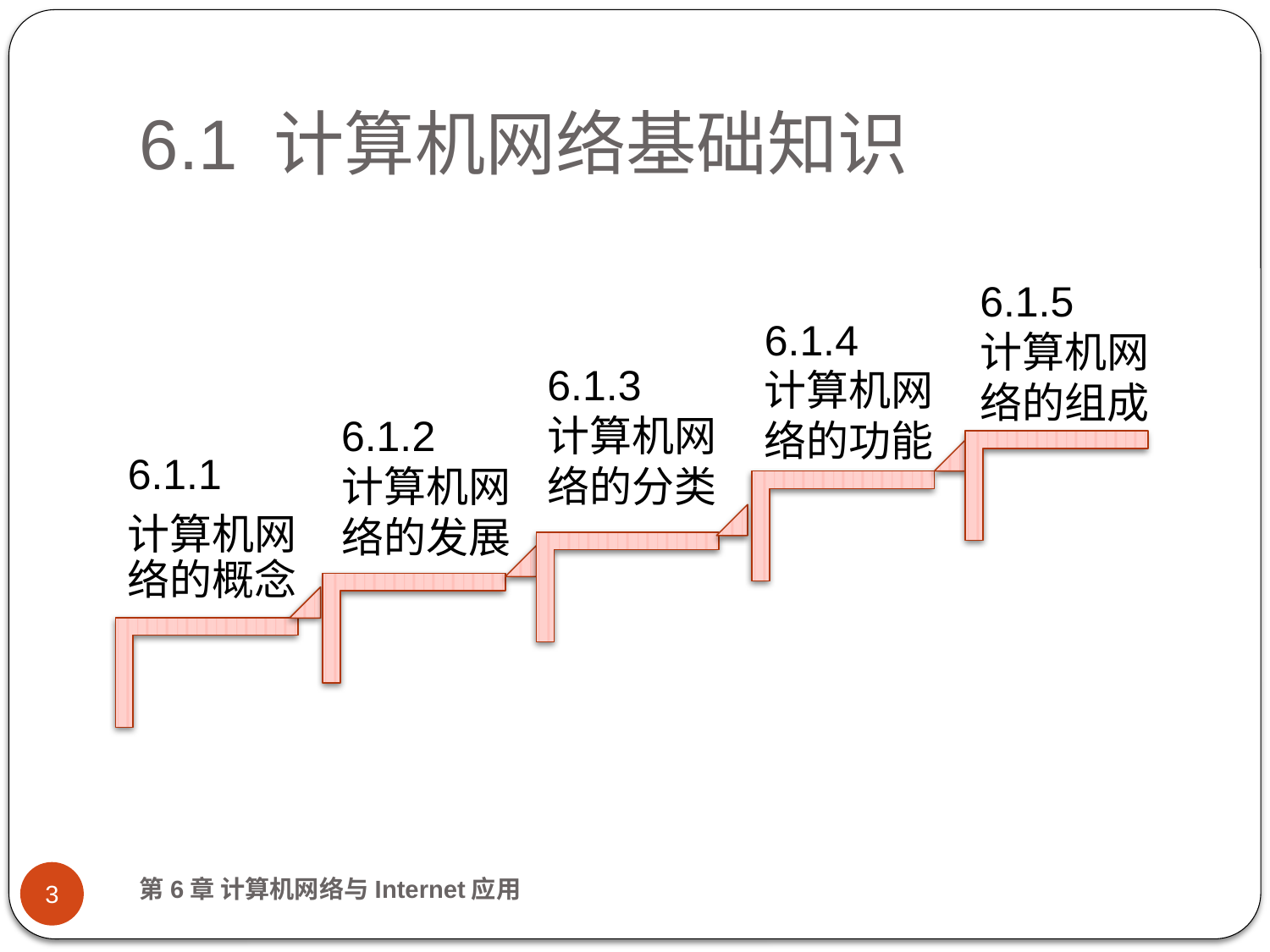

# 6.1 计算机网络基础知识
6.1.5
计算机网络的组成

6.1.4
计算机网络的功能

6.1.3
计算机网络的分类

6.1.2
计算机网络的发展

6.1.1
计算机网络的概念

第6章 计算机网络与Internet应用
3